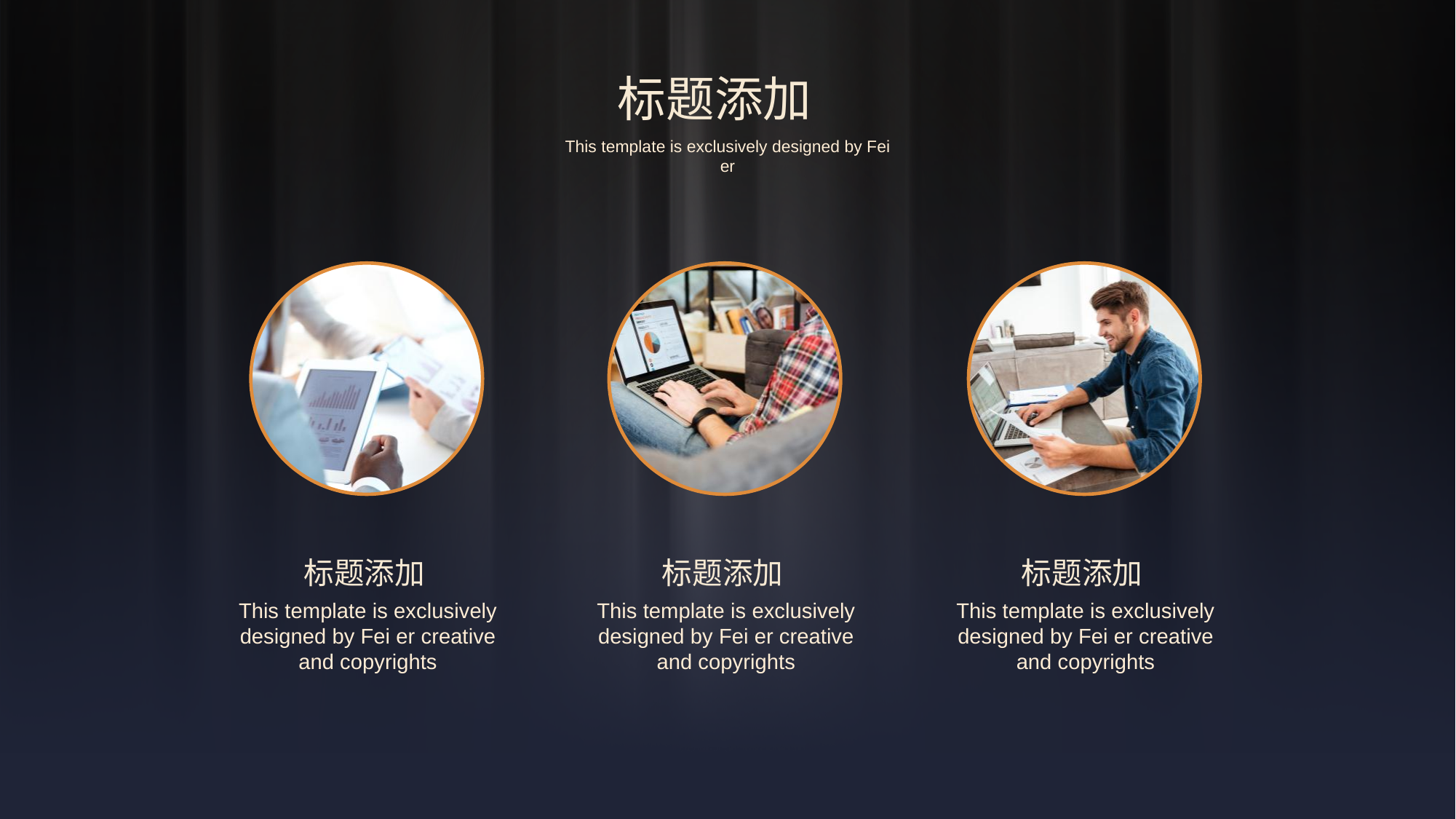

标题添加
This template is exclusively designed by Fei er

标题添加
This template is exclusively designed by Fei er creative and copyrights
标题添加
This template is exclusively designed by Fei er creative and copyrights
标题添加
This template is exclusively designed by Fei er creative and copyrights